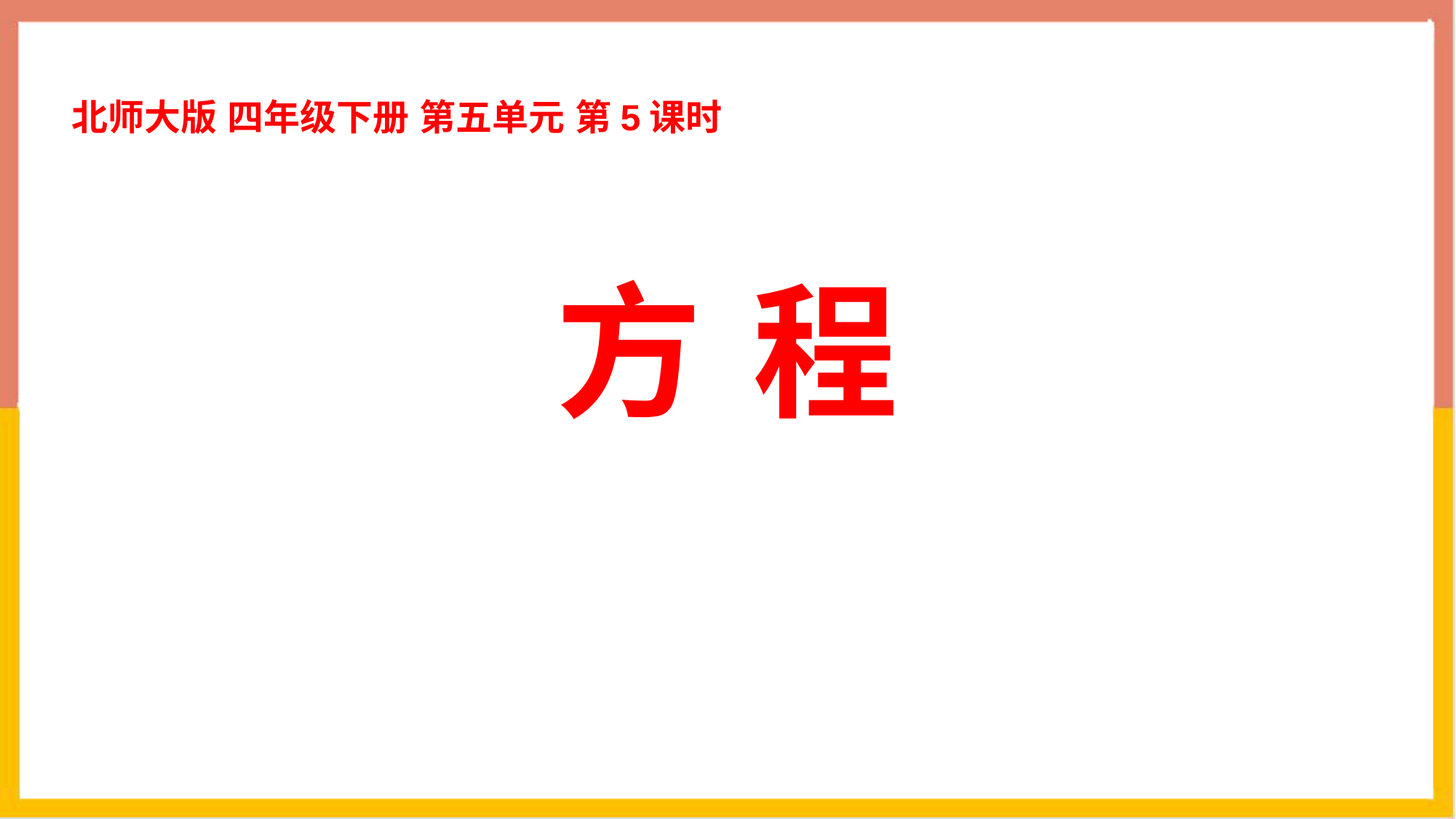

北师大版 四年级下册 第五单元 第5课时
# 方 程